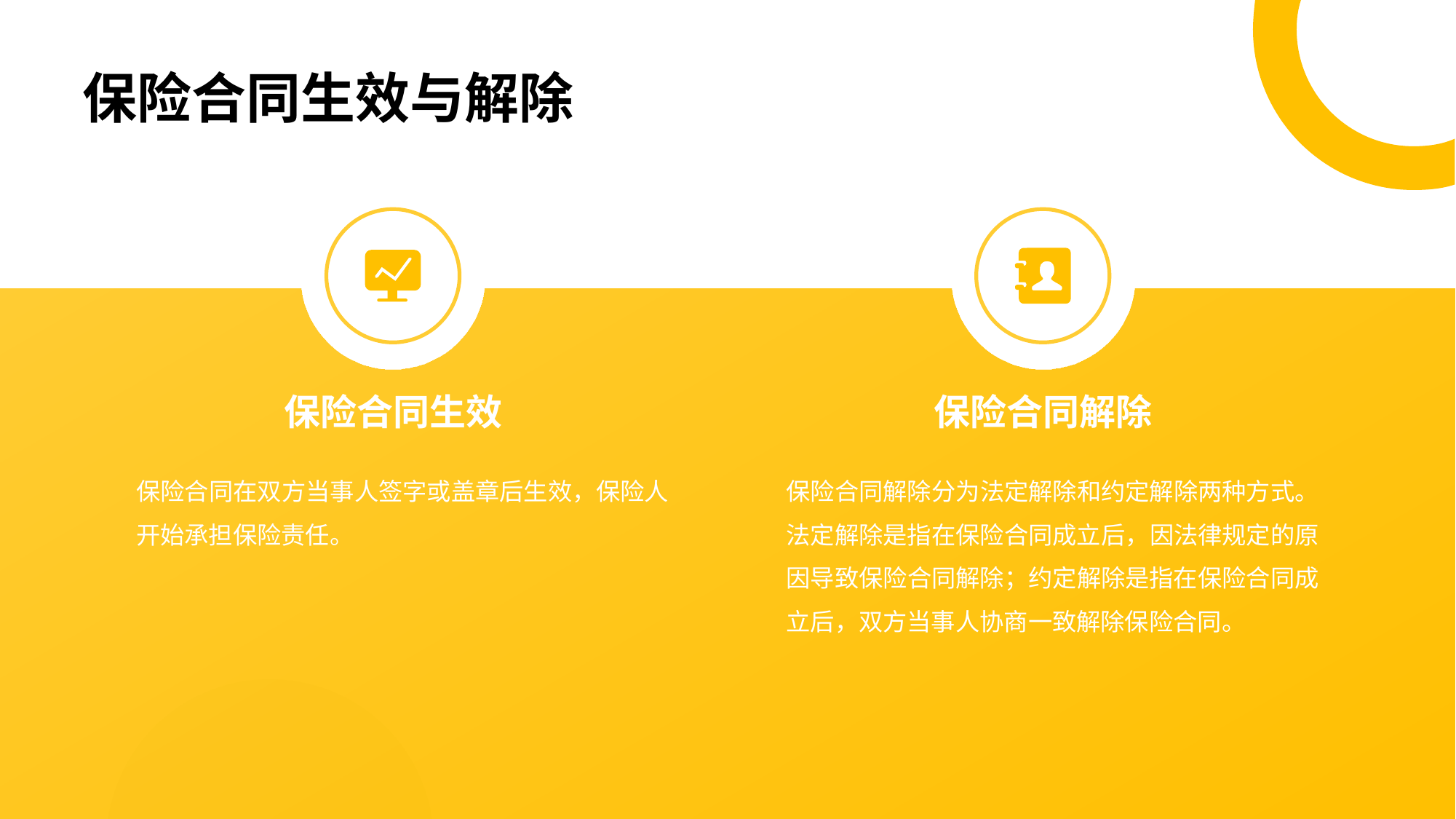

# 保险合同生效与解除

保险合同生效
保险合同解除
保险合同在双方当事人签字或盖章后生效，保险人开始承担保险责任。
保险合同解除分为法定解除和约定解除两种方式。法定解除是指在保险合同成立后，因法律规定的原因导致保险合同解除；约定解除是指在保险合同成立后，双方当事人协商一致解除保险合同。